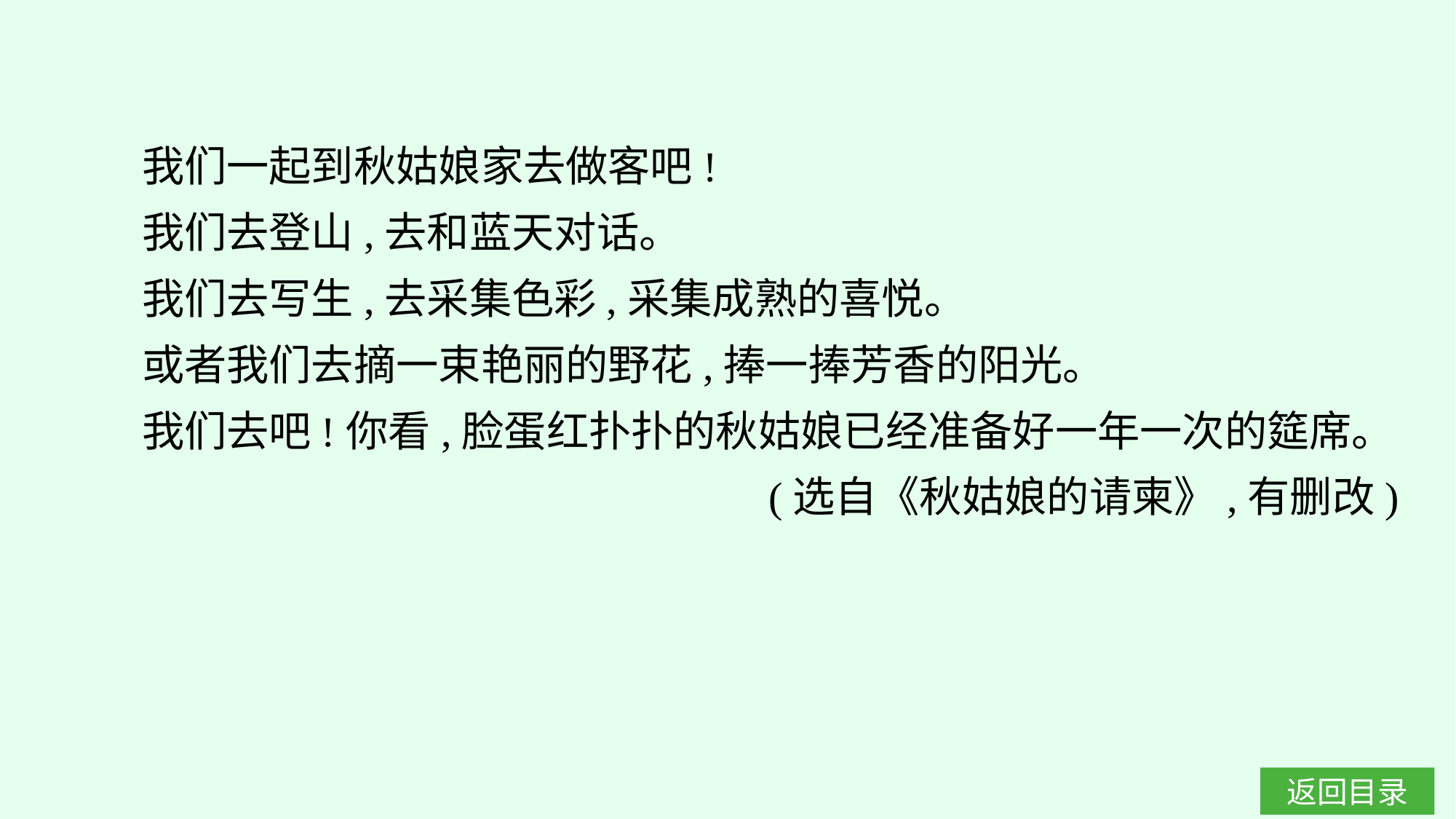

我们一起到秋姑娘家去做客吧!
我们去登山,去和蓝天对话。
我们去写生,去采集色彩,采集成熟的喜悦。
或者我们去摘一束艳丽的野花,捧一捧芳香的阳光。
我们去吧!你看,脸蛋红扑扑的秋姑娘已经准备好一年一次的筵席。
(选自《秋姑娘的请柬》,有删改)